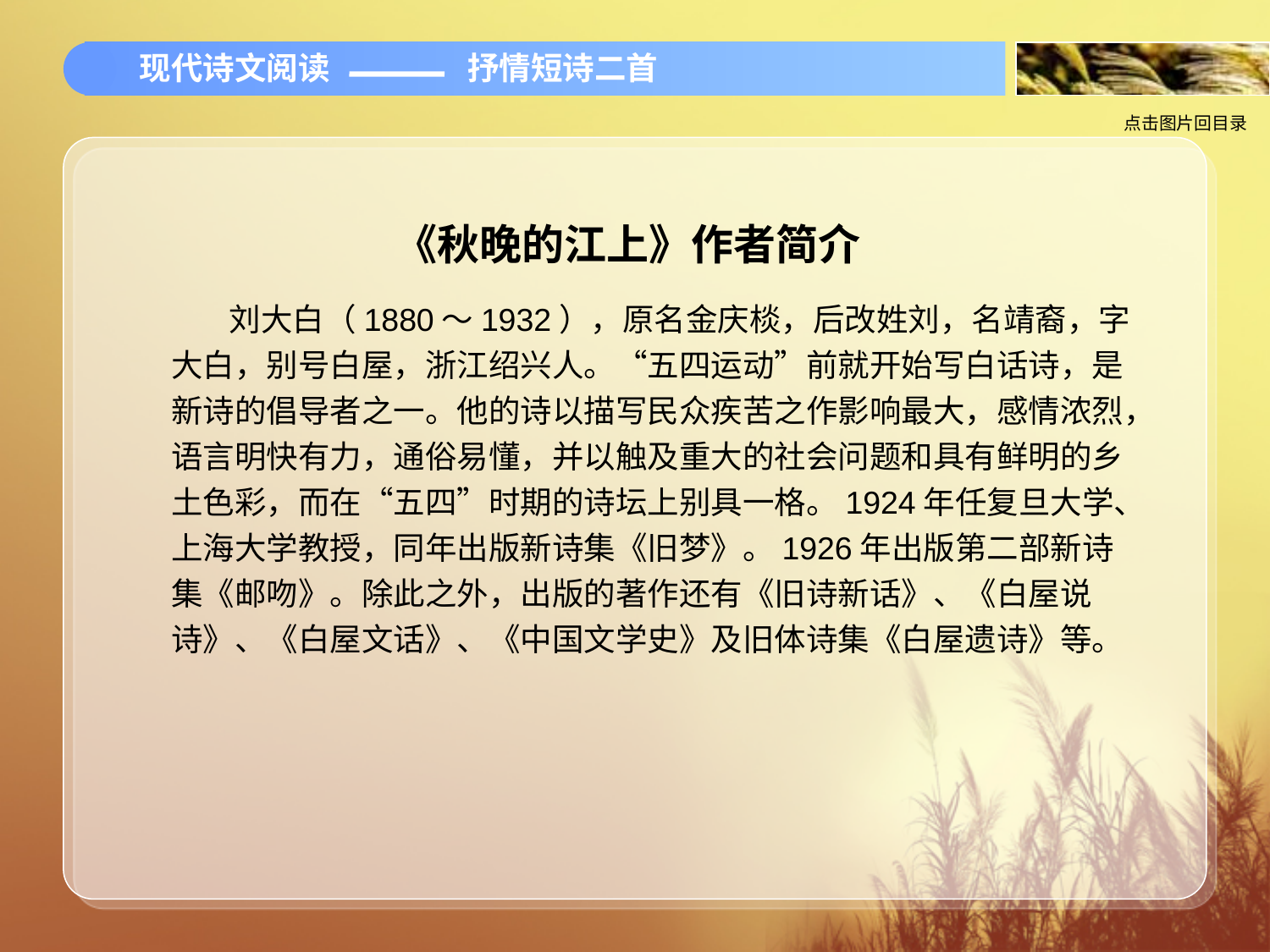

《秋晚的江上》作者简介
       刘大白（1880～1932），原名金庆棪，后改姓刘，名靖裔，字大白，别号白屋，浙江绍兴人。“五四运动”前就开始写白话诗，是新诗的倡导者之一。他的诗以描写民众疾苦之作影响最大，感情浓烈，语言明快有力，通俗易懂，并以触及重大的社会问题和具有鲜明的乡土色彩，而在“五四”时期的诗坛上别具一格。1924年任复旦大学、上海大学教授，同年出版新诗集《旧梦》。1926年出版第二部新诗集《邮吻》。除此之外，出版的著作还有《旧诗新话》、《白屋说诗》、《白屋文话》、《中国文学史》及旧体诗集《白屋遗诗》等。